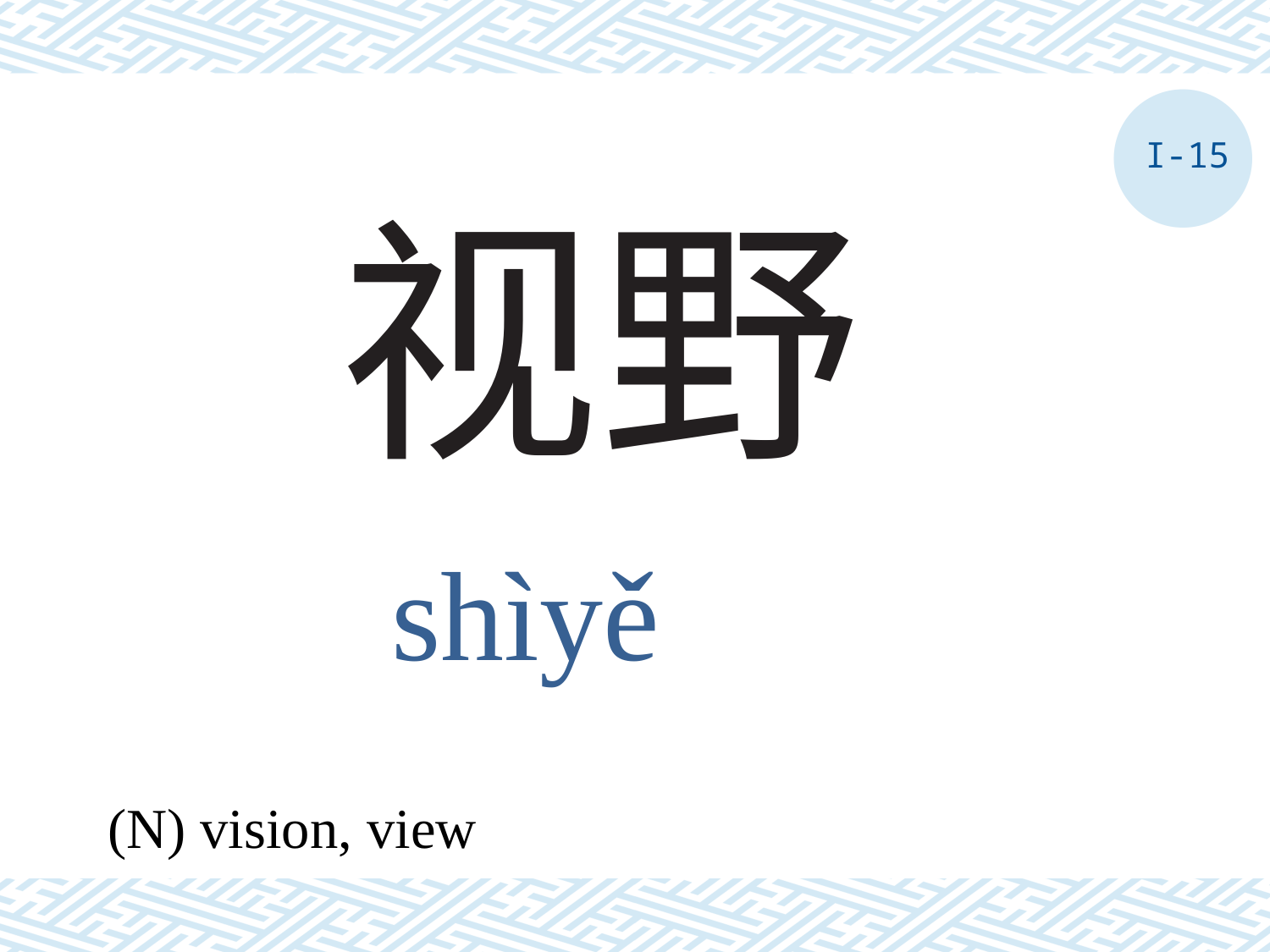

I-15

# 视野
shìyě
(N) vision, view